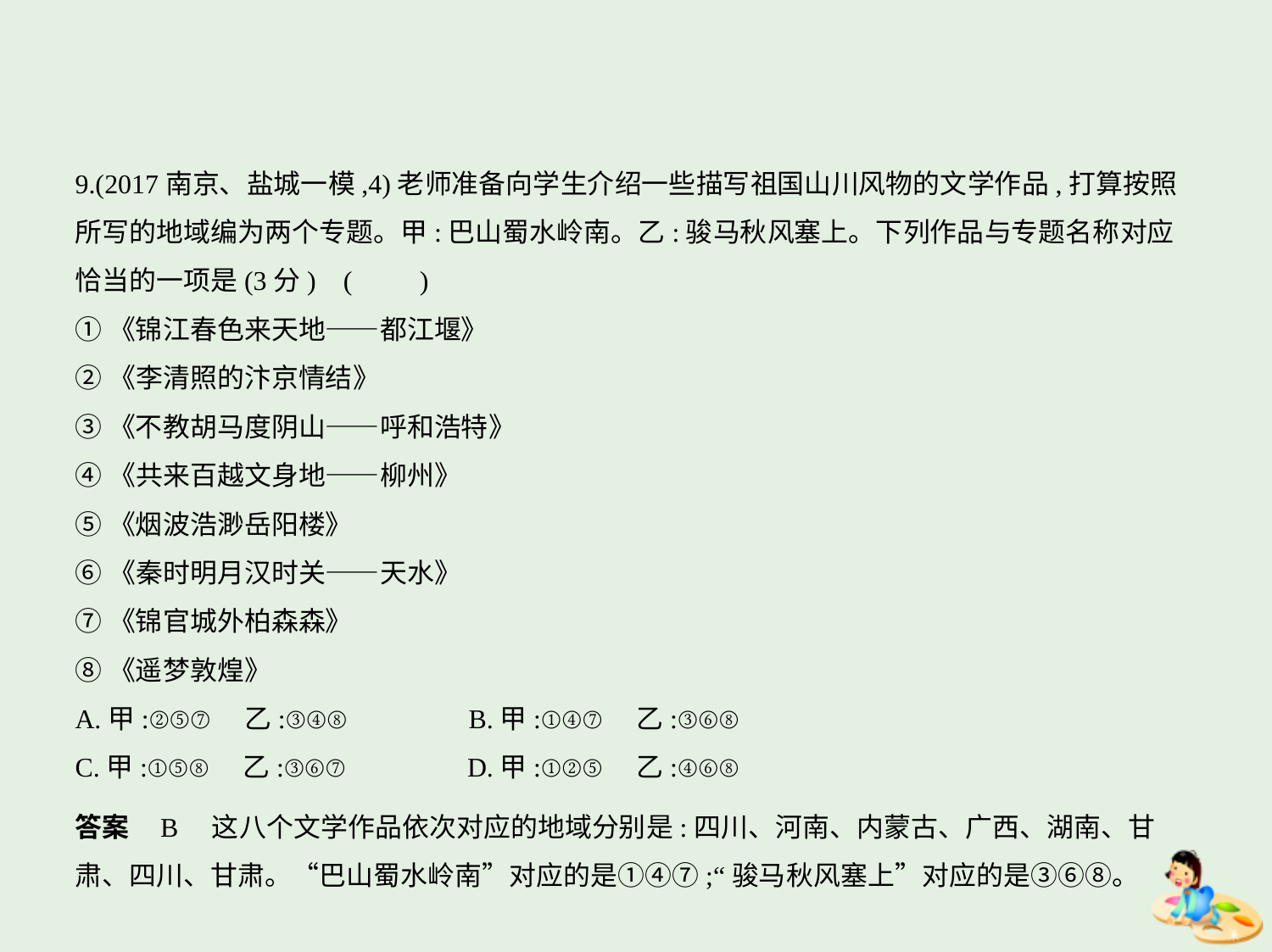

9.(2017南京、盐城一模,4)老师准备向学生介绍一些描写祖国山川风物的文学作品,打算按照
所写的地域编为两个专题。甲:巴山蜀水岭南。乙:骏马秋风塞上。下列作品与专题名称对应
恰当的一项是(3分) (　　)
①《锦江春色来天地——都江堰》
②《李清照的汴京情结》
③《不教胡马度阴山——呼和浩特》
④《共来百越文身地——柳州》
⑤《烟波浩渺岳阳楼》
⑥《秦时明月汉时关——天水》
⑦《锦官城外柏森森》
⑧《遥梦敦煌》
A.甲:②⑤⑦　乙:③④⑧　　　　B.甲:①④⑦　乙:③⑥⑧
C.甲:①⑤⑧　乙:③⑥⑦　　　　D.甲:①②⑤　乙:④⑥⑧
答案    B　这八个文学作品依次对应的地域分别是:四川、河南、内蒙古、广西、湖南、甘
肃、四川、甘肃。“巴山蜀水岭南”对应的是①④⑦;“骏马秋风塞上”对应的是③⑥⑧。